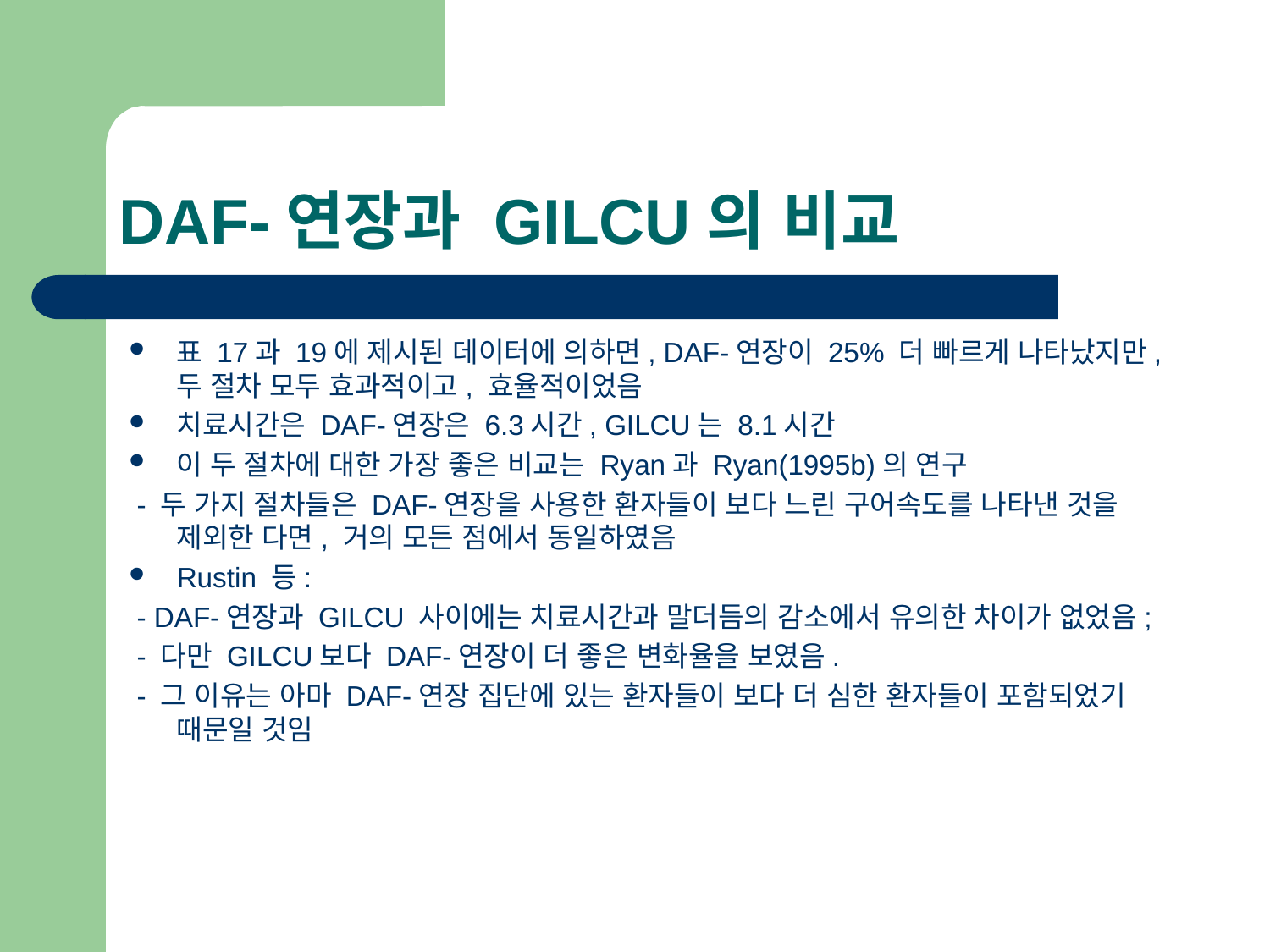

# DAF-연장과 GILCU의 비교
표 17과 19에 제시된 데이터에 의하면, DAF-연장이 25% 더 빠르게 나타났지만, 두 절차 모두 효과적이고, 효율적이었음
치료시간은 DAF-연장은 6.3시간, GILCU는 8.1시간
이 두 절차에 대한 가장 좋은 비교는 Ryan과 Ryan(1995b)의 연구
 - 두 가지 절차들은 DAF-연장을 사용한 환자들이 보다 느린 구어속도를 나타낸 것을 제외한 다면, 거의 모든 점에서 동일하였음
Rustin 등:
 - DAF-연장과 GILCU 사이에는 치료시간과 말더듬의 감소에서 유의한 차이가 없었음;
 - 다만 GILCU보다 DAF-연장이 더 좋은 변화율을 보였음.
 - 그 이유는 아마 DAF-연장 집단에 있는 환자들이 보다 더 심한 환자들이 포함되었기 때문일 것임